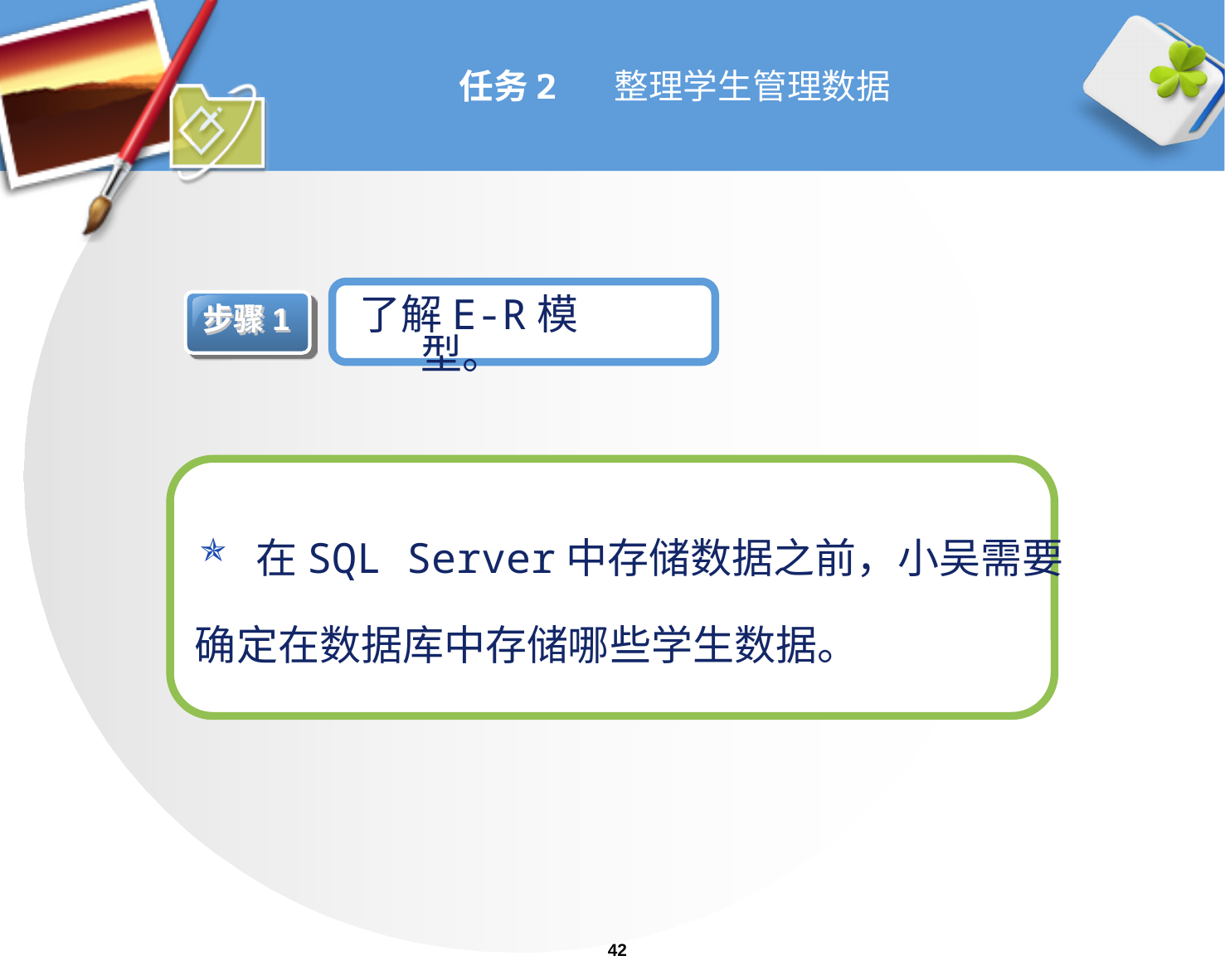

# 任务2        整理学生管理数据

了解E-R模型。
步骤1
在SQL Server中存储数据之前，小吴需要
确定在数据库中存储哪些学生数据。
42